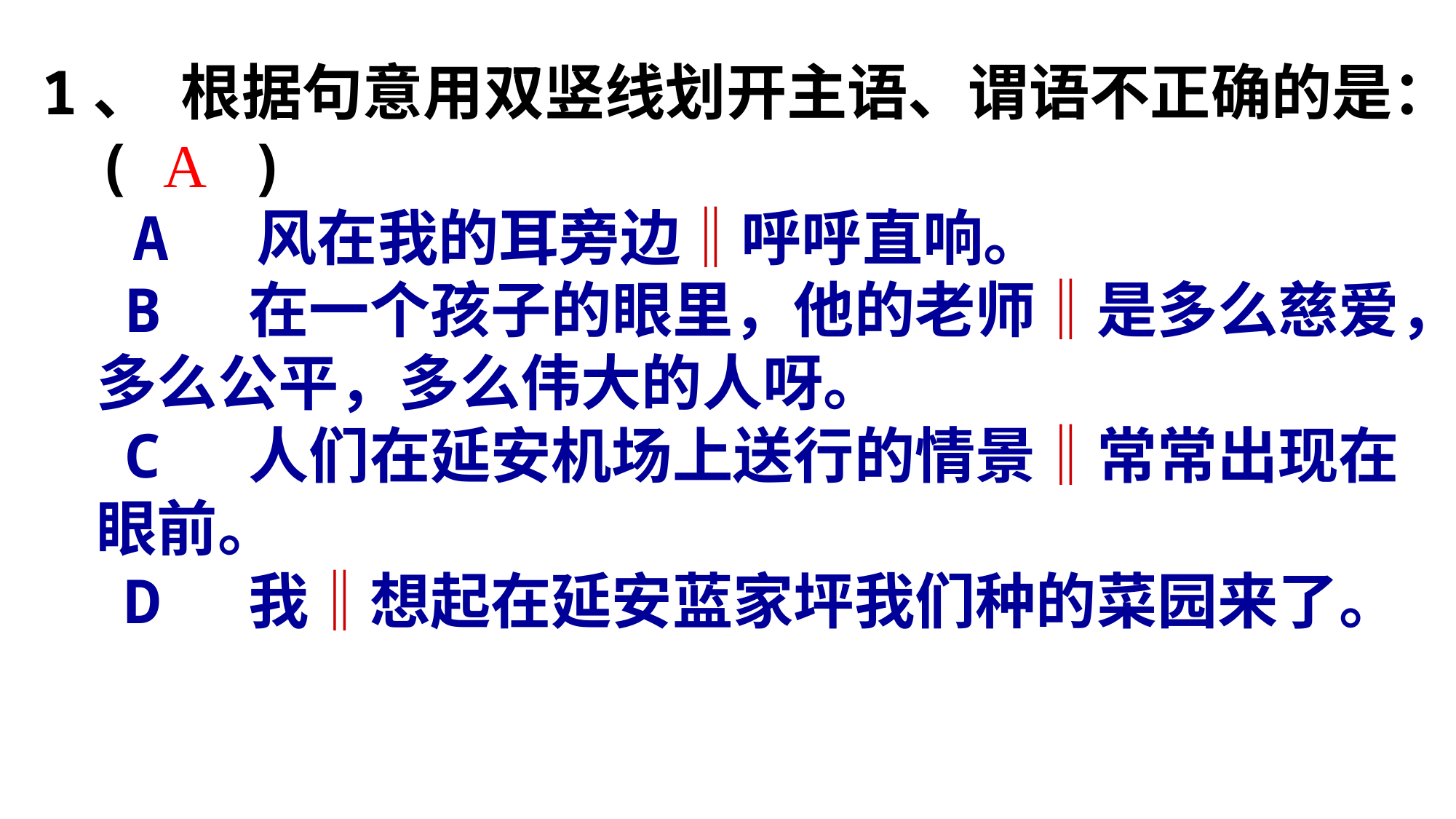

1、  根据句意用双竖线划开主语、谓语不正确的是：(　  )
 A  风在我的耳旁边‖呼呼直响。
 B  在一个孩子的眼里，他的老师‖是多么慈爱，多么公平，多么伟大的人呀。
 C  人们在延安机场上送行的情景‖常常出现在眼前。
 D  我‖想起在延安蓝家坪我们种的菜园来了。
A